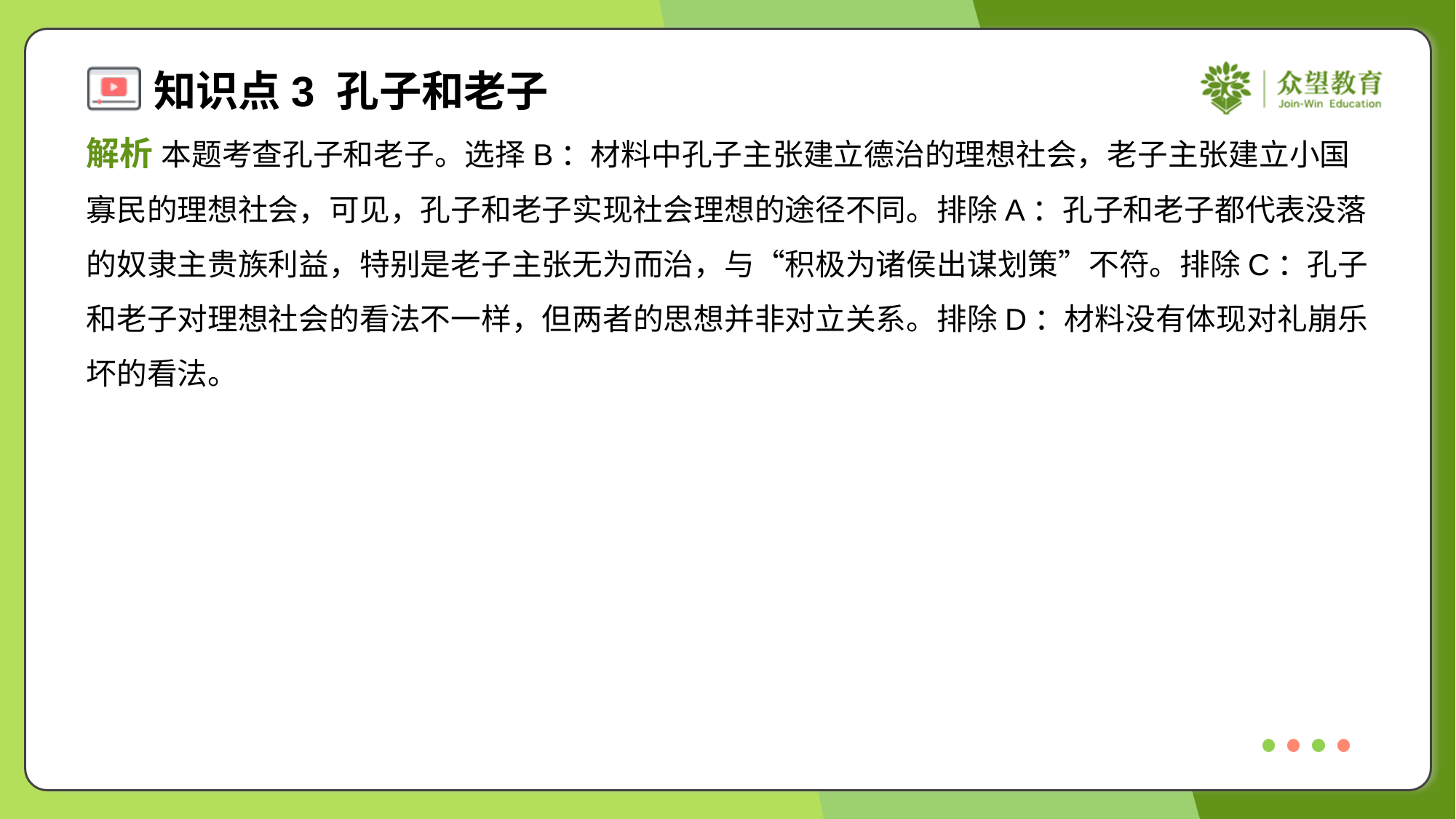

解析 本题考查孔子和老子。选择B：材料中孔子主张建立德治的理想社会，老子主张建立小国
寡民的理想社会，可见，孔子和老子实现社会理想的途径不同。排除A：孔子和老子都代表没落
的奴隶主贵族利益，特别是老子主张无为而治，与“积极为诸侯出谋划策”不符。排除C：孔子
和老子对理想社会的看法不一样，但两者的思想并非对立关系。排除D：材料没有体现对礼崩乐
坏的看法。